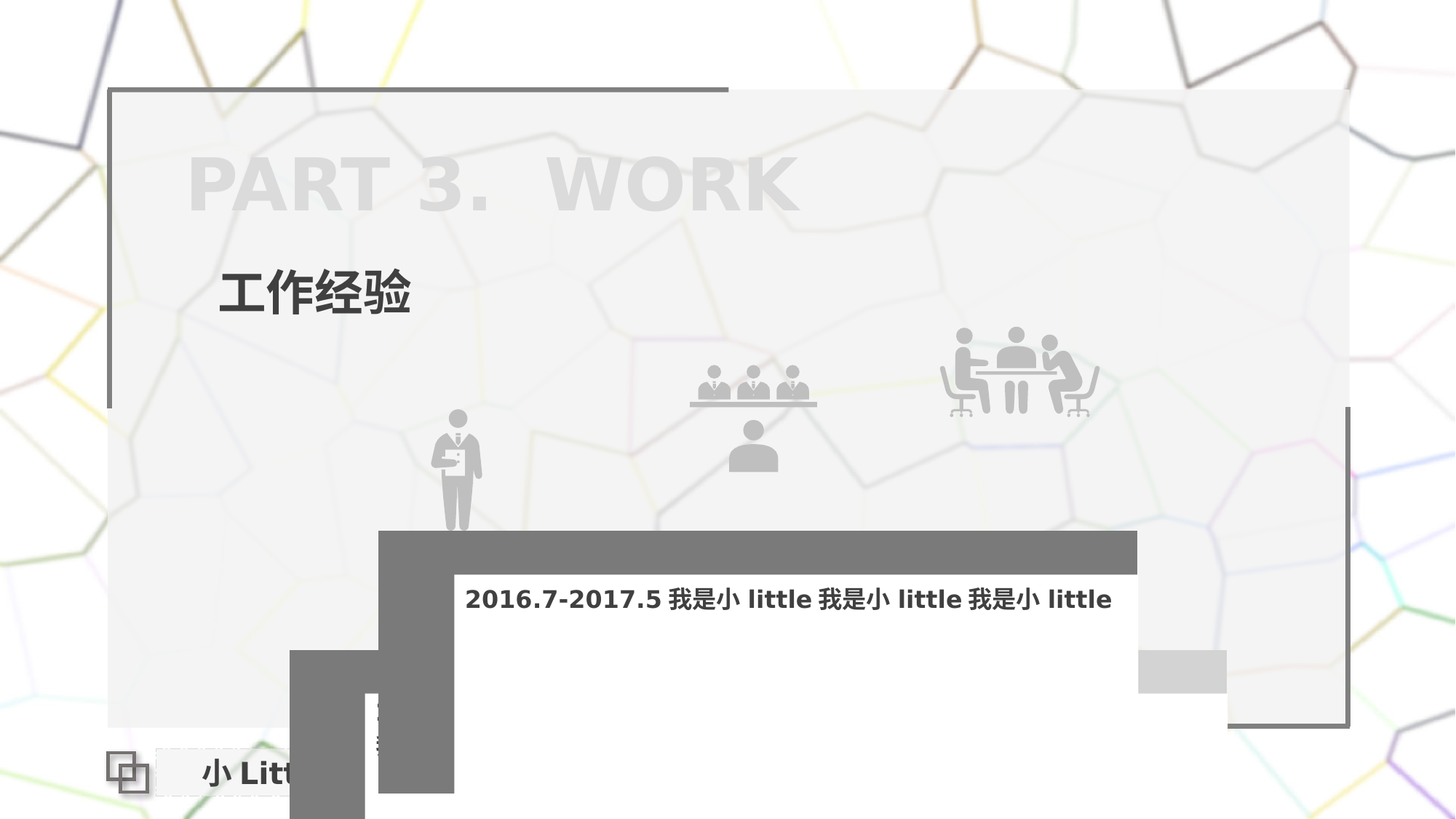

PART 3.  WORK
工作经验
2013.8-2013.9
我是小little我是小little我是小little
2014.7-2014.9
我是小little我是小little我是小little
2016.7-2017.5我是小little我是小little我是小little